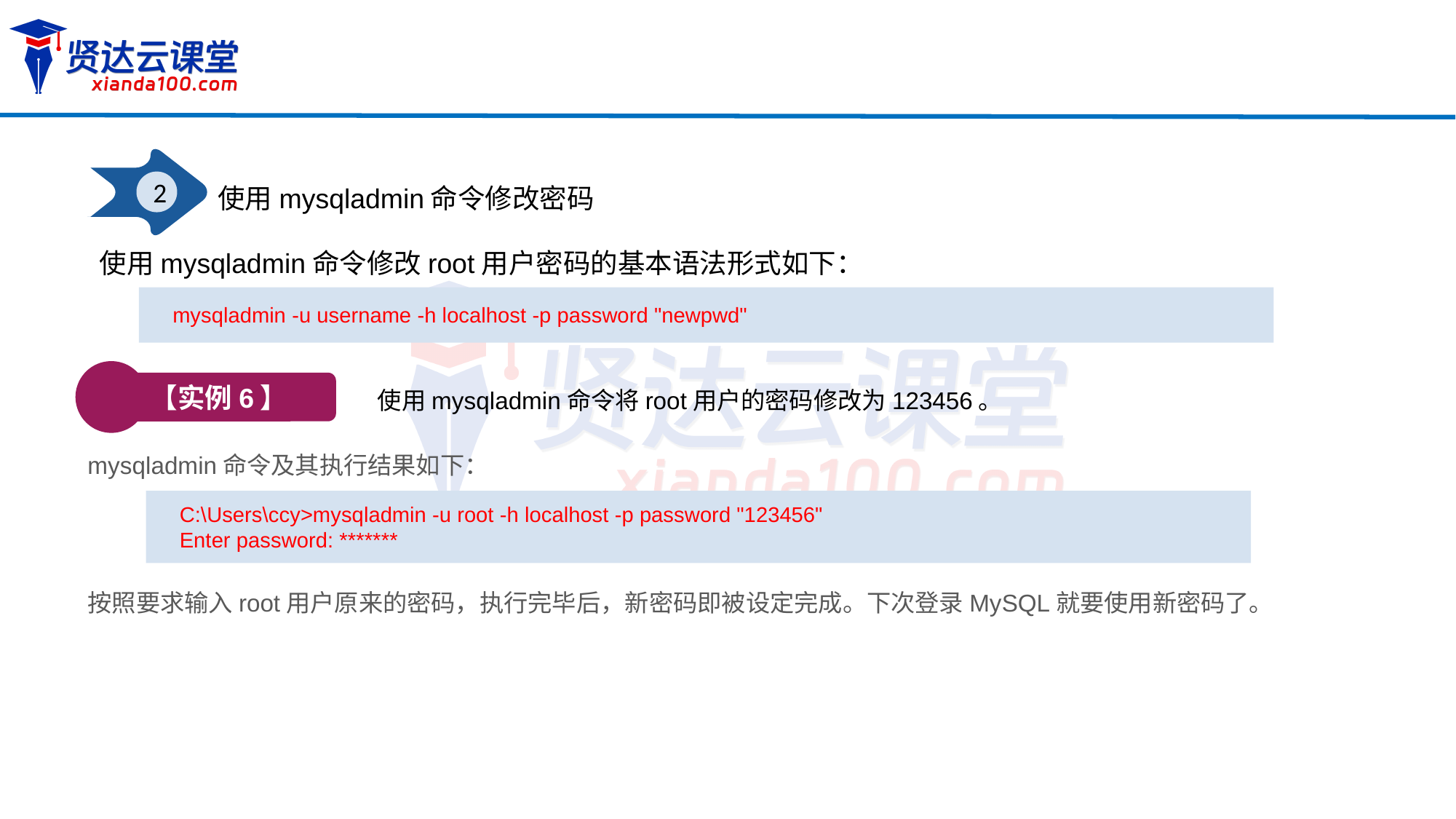

2
使用mysqladmin命令修改密码
使用mysqladmin命令修改root用户密码的基本语法形式如下：

mysqladmin -u username -h localhost -p password "newpwd"

【实例6】
使用mysqladmin命令将root用户的密码修改为123456。
mysqladmin命令及其执行结果如下：

C:\Users\ccy>mysqladmin -u root -h localhost -p password "123456"
Enter password: *******
按照要求输入root用户原来的密码，执行完毕后，新密码即被设定完成。下次登录MySQL就要使用新密码了。